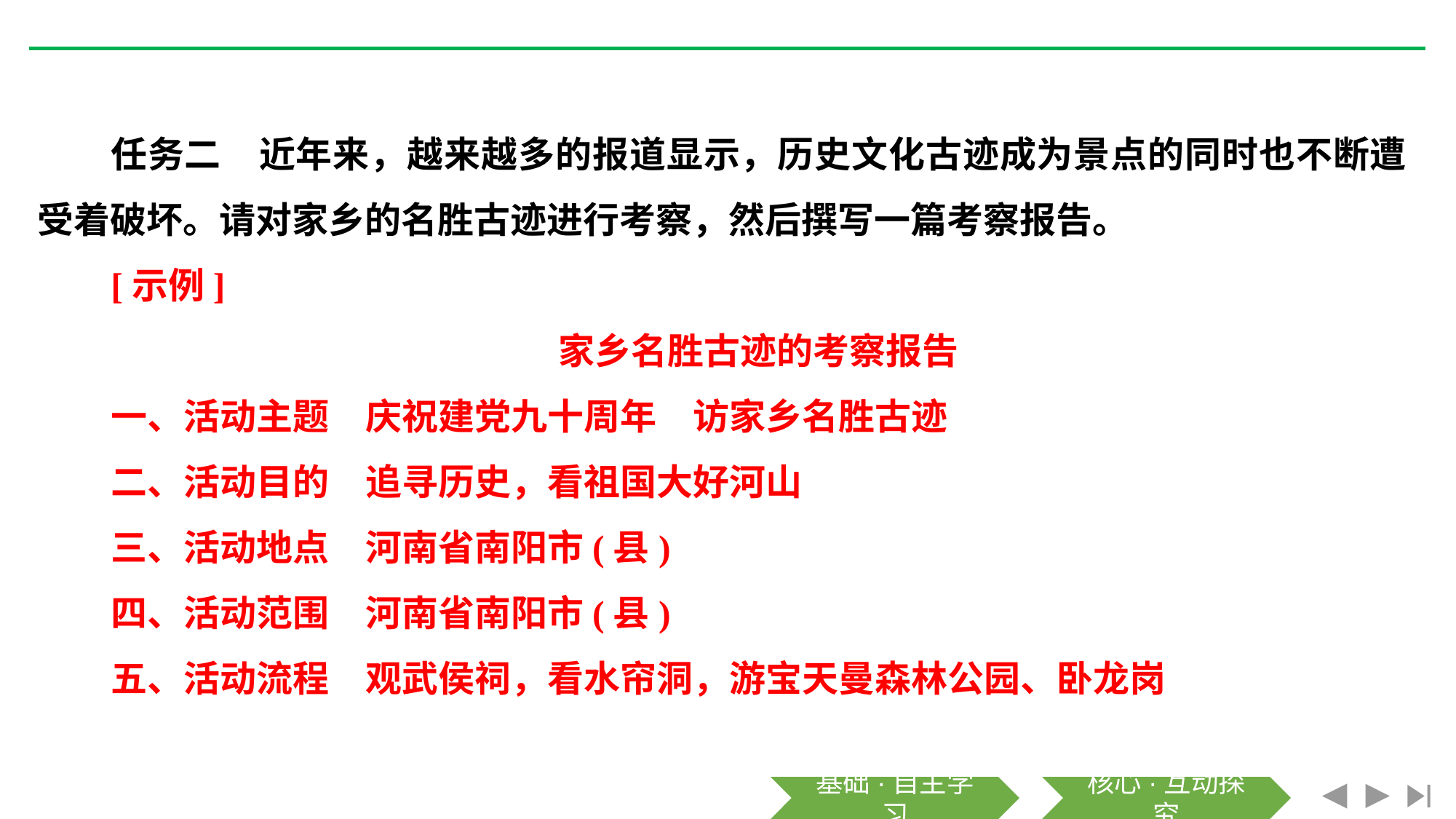

任务二　近年来，越来越多的报道显示，历史文化古迹成为景点的同时也不断遭受着破坏。请对家乡的名胜古迹进行考察，然后撰写一篇考察报告。
[示例]
家乡名胜古迹的考察报告
一、活动主题　庆祝建党九十周年　访家乡名胜古迹
二、活动目的　追寻历史，看祖国大好河山
三、活动地点　河南省南阳市(县)
四、活动范围　河南省南阳市(县)
五、活动流程　观武侯祠，看水帘洞，游宝天曼森林公园、卧龙岗